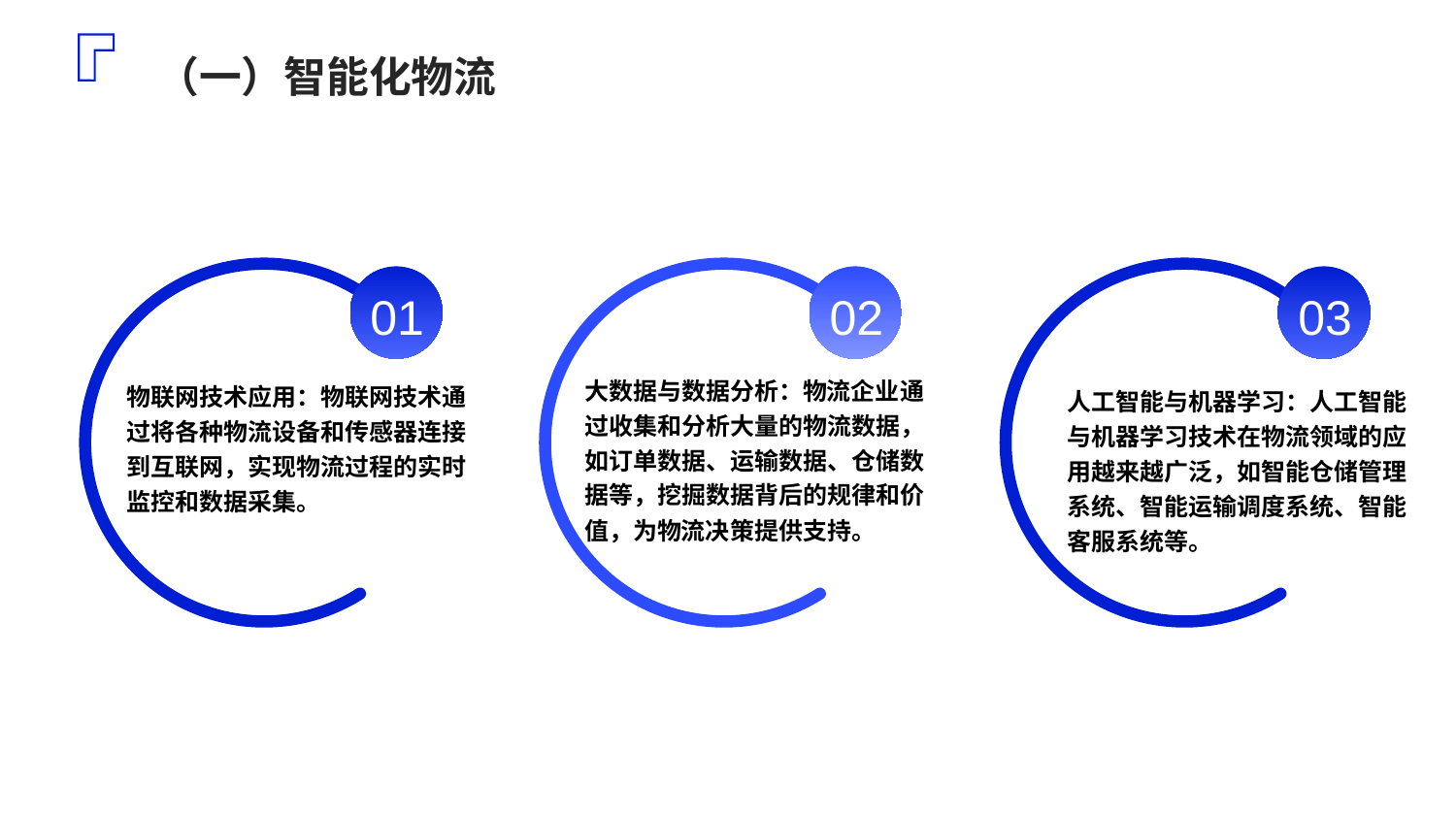

（一）智能化物流
01

02

03

大数据与数据分析：物流企业通过收集和分析大量的物流数据，如订单数据、运输数据、仓储数据等，挖掘数据背后的规律和价值，为物流决策提供支持。
物联网技术应用：物联网技术通过将各种物流设备和传感器连接到互联网，实现物流过程的实时监控和数据采集。
人工智能与机器学习：人工智能与机器学习技术在物流领域的应用越来越广泛，如智能仓储管理系统、智能运输调度系统、智能客服系统等。